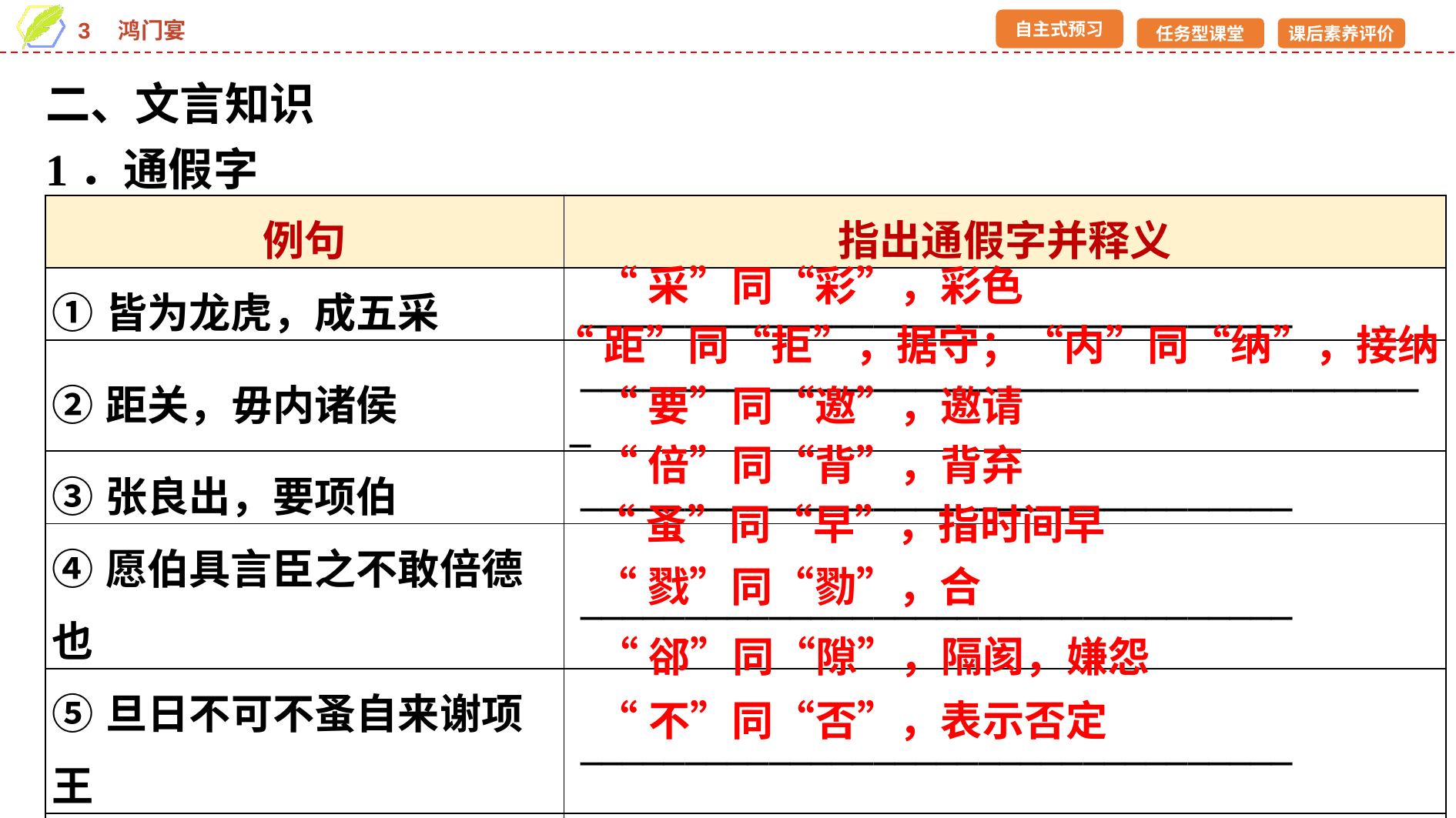

二、文言知识
1．通假字
| 例句 | 指出通假字并释义 |
| --- | --- |
| ①皆为龙虎，成五采 | \_\_\_\_\_\_\_\_\_\_\_\_\_\_\_\_\_\_\_\_\_\_\_\_\_\_\_\_\_\_\_\_\_\_ |
| ②距关，毋内诸侯 | \_\_\_\_\_\_\_\_\_\_\_\_\_\_\_\_\_\_\_\_\_\_\_\_\_\_\_\_\_\_\_\_\_\_\_\_\_\_\_\_\_ |
| ③张良出，要项伯 | \_\_\_\_\_\_\_\_\_\_\_\_\_\_\_\_\_\_\_\_\_\_\_\_\_\_\_\_\_\_\_\_\_\_ |
| ④愿伯具言臣之不敢倍德也 | \_\_\_\_\_\_\_\_\_\_\_\_\_\_\_\_\_\_\_\_\_\_\_\_\_\_\_\_\_\_\_\_\_\_ |
| ⑤旦日不可不蚤自来谢项王 | \_\_\_\_\_\_\_\_\_\_\_\_\_\_\_\_\_\_\_\_\_\_\_\_\_\_\_\_\_\_\_\_\_\_ |
| ⑥臣与将军戮力而攻秦 | \_\_\_\_\_\_\_\_\_\_\_\_\_\_\_\_\_\_\_\_\_\_\_\_\_\_\_\_\_\_\_\_\_\_ |
| ⑦令将军与臣有郤 | \_\_\_\_\_\_\_\_\_\_\_\_\_\_\_\_\_\_\_\_\_\_\_\_\_\_\_\_\_\_\_\_\_\_ |
| ⑧不者，若属皆且为所虏 | \_\_\_\_\_\_\_\_\_\_\_\_\_\_\_\_\_\_\_\_\_\_\_\_\_\_\_\_\_\_\_\_\_\_ |
“采”同“彩”，彩色
“距”同“拒”，据守；“内”同“纳”，接纳
“要”同“邀”，邀请
“倍”同“背”，背弃
“蚤”同“早”，指时间早
“戮”同“勠”，合
“郤”同“隙”，隔阂，嫌怨
“不”同“否”，表示否定